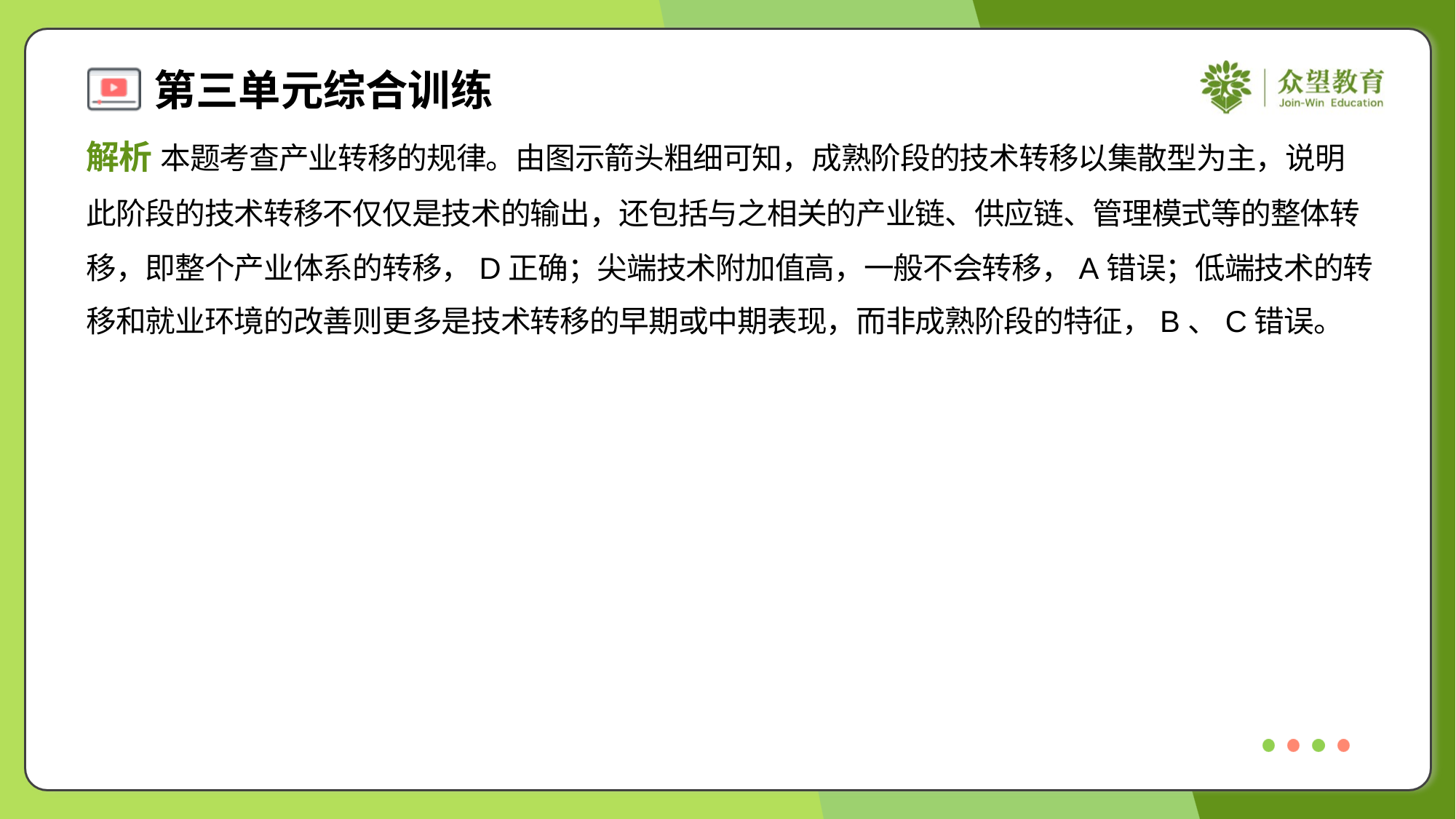

解析 本题考查产业转移的规律。由图示箭头粗细可知，成熟阶段的技术转移以集散型为主，说明
此阶段的技术转移不仅仅是技术的输出，还包括与之相关的产业链、供应链、管理模式等的整体转
移，即整个产业体系的转移，D正确；尖端技术附加值高，一般不会转移，A错误；低端技术的转
移和就业环境的改善则更多是技术转移的早期或中期表现，而非成熟阶段的特征，B、C错误。